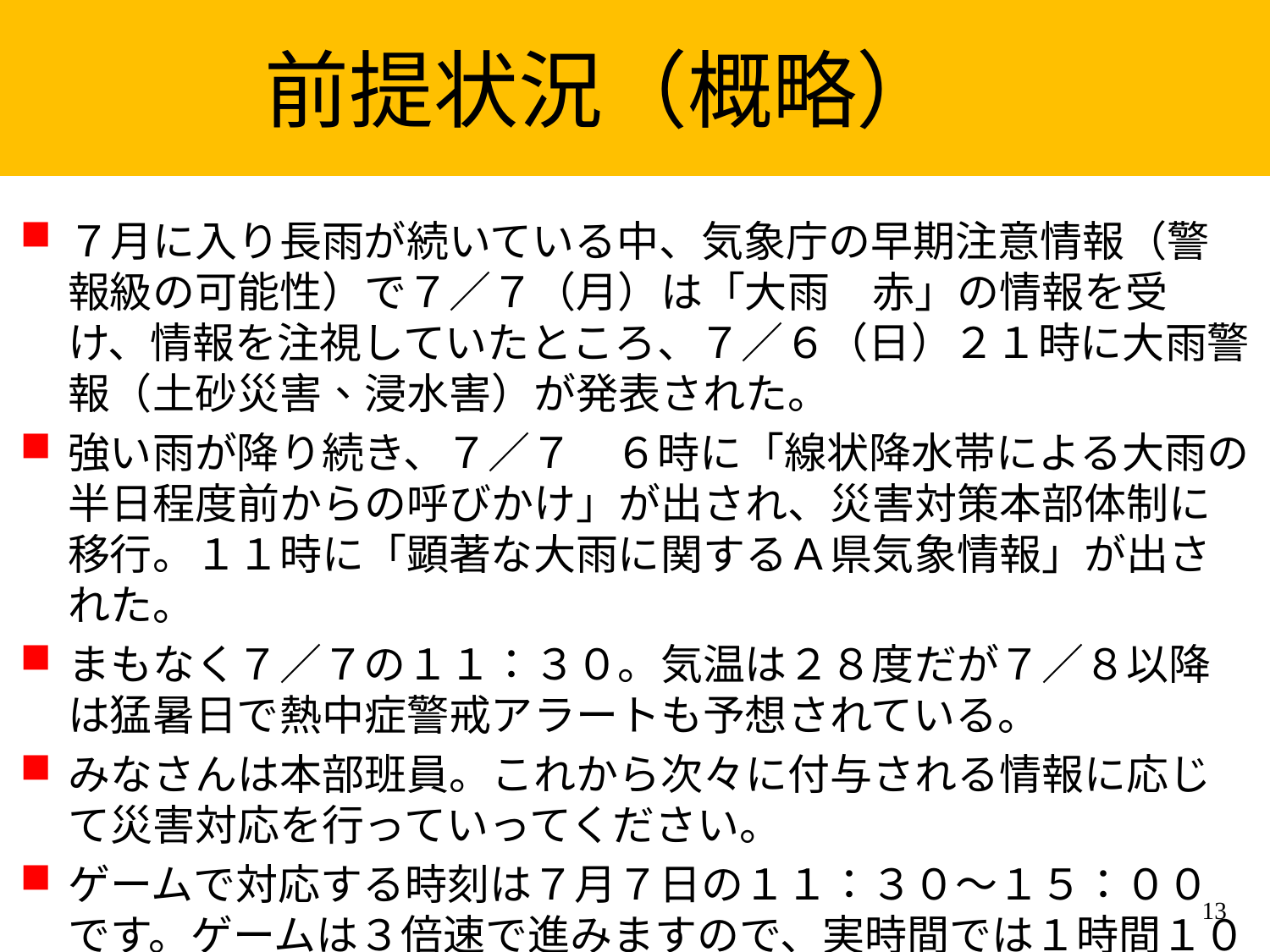

前提状況（概略）
７月に入り長雨が続いている中、気象庁の早期注意情報（警報級の可能性）で７／７（月）は「大雨　赤」の情報を受け、情報を注視していたところ、７／６（日）２１時に大雨警報（土砂災害、浸水害）が発表された。
強い雨が降り続き、７／７　６時に「線状降水帯による大雨の半日程度前からの呼びかけ」が出され、災害対策本部体制に移行。１１時に「顕著な大雨に関するＡ県気象情報」が出された。
まもなく７／７の１１：３０。気温は２８度だが７／８以降は猛暑日で熱中症警戒アラートも予想されている。
みなさんは本部班員。これから次々に付与される情報に応じて災害対応を行っていってください。
ゲームで対応する時刻は７月７日の１１：３０～１５：００です。ゲームは３倍速で進みますので、実時間では１時間１０分です。
13